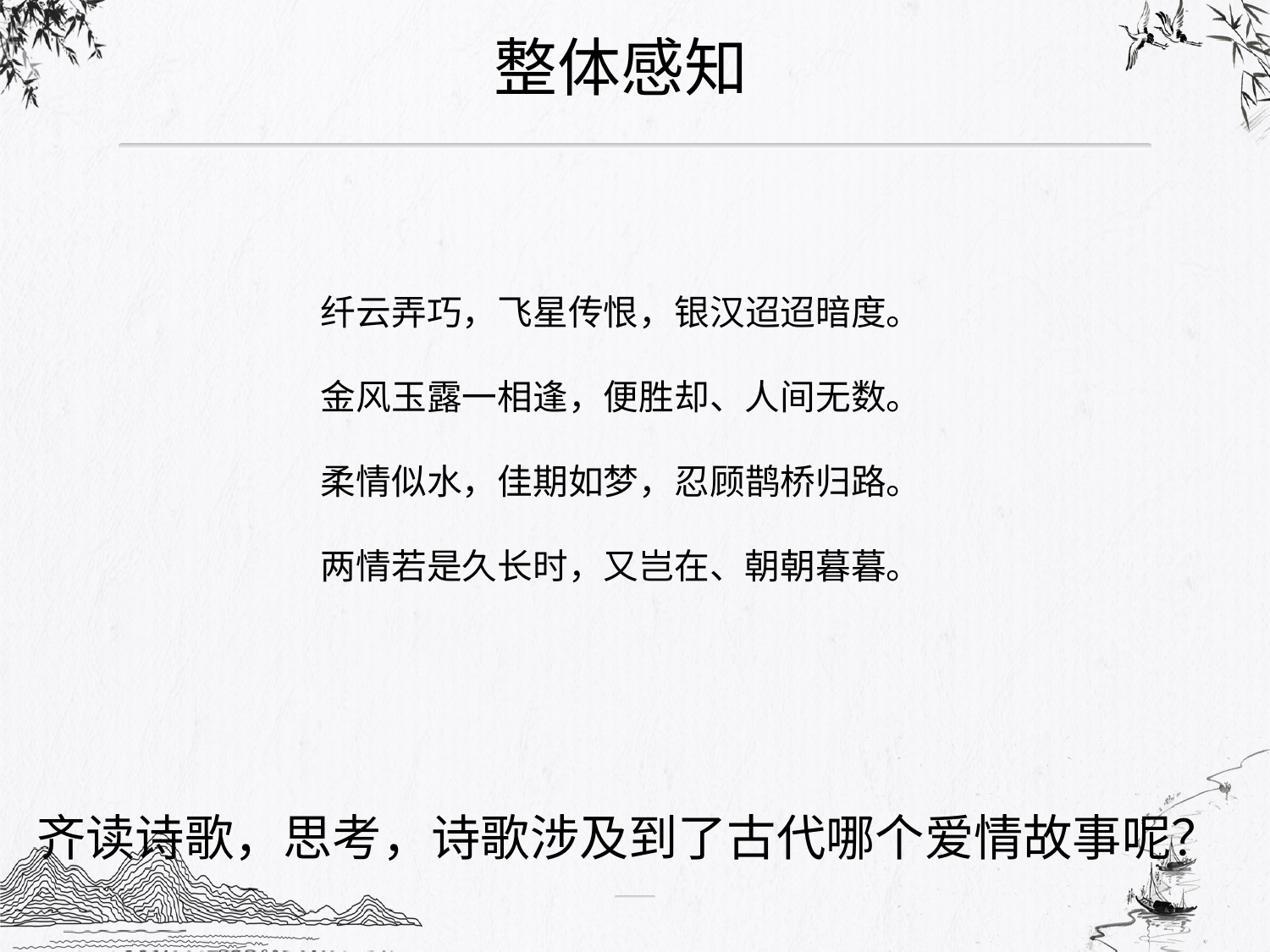

整体感知

纤云弄巧，飞星传恨，银汉迢迢暗度。

金风玉露一相逢，便胜却、人间无数。

柔情似水，佳期如梦，忍顾鹊桥归路。

两情若是久长时，又岂在、朝朝暮暮。

齐读诗歌，思考，诗歌涉及到了古代哪个爱情故事呢？